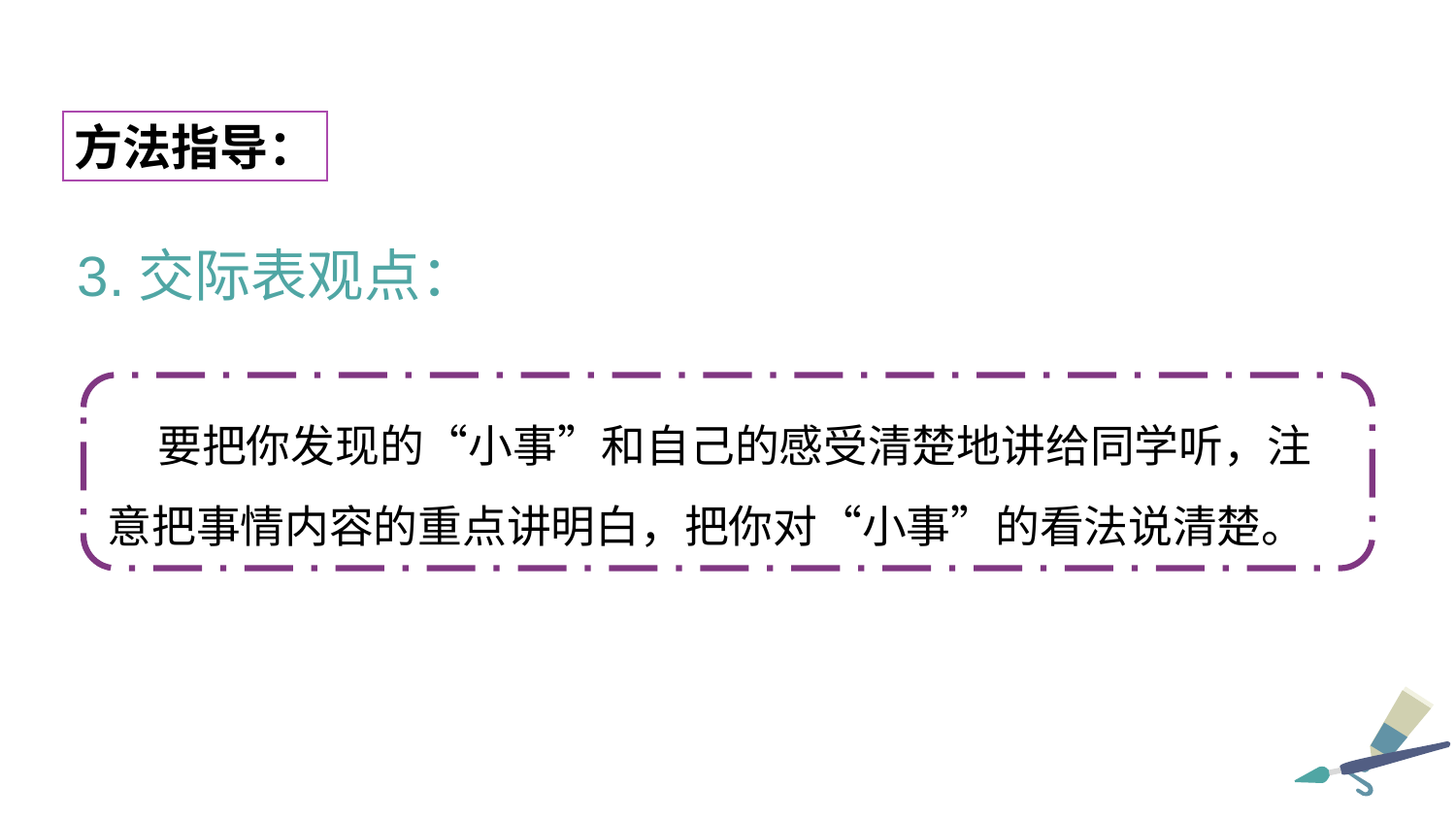

方法指导：
3.交际表观点：
    要把你发现的“小事”和自己的感受清楚地讲给同学听，注意把事情内容的重点讲明白，把你对“小事”的看法说清楚。